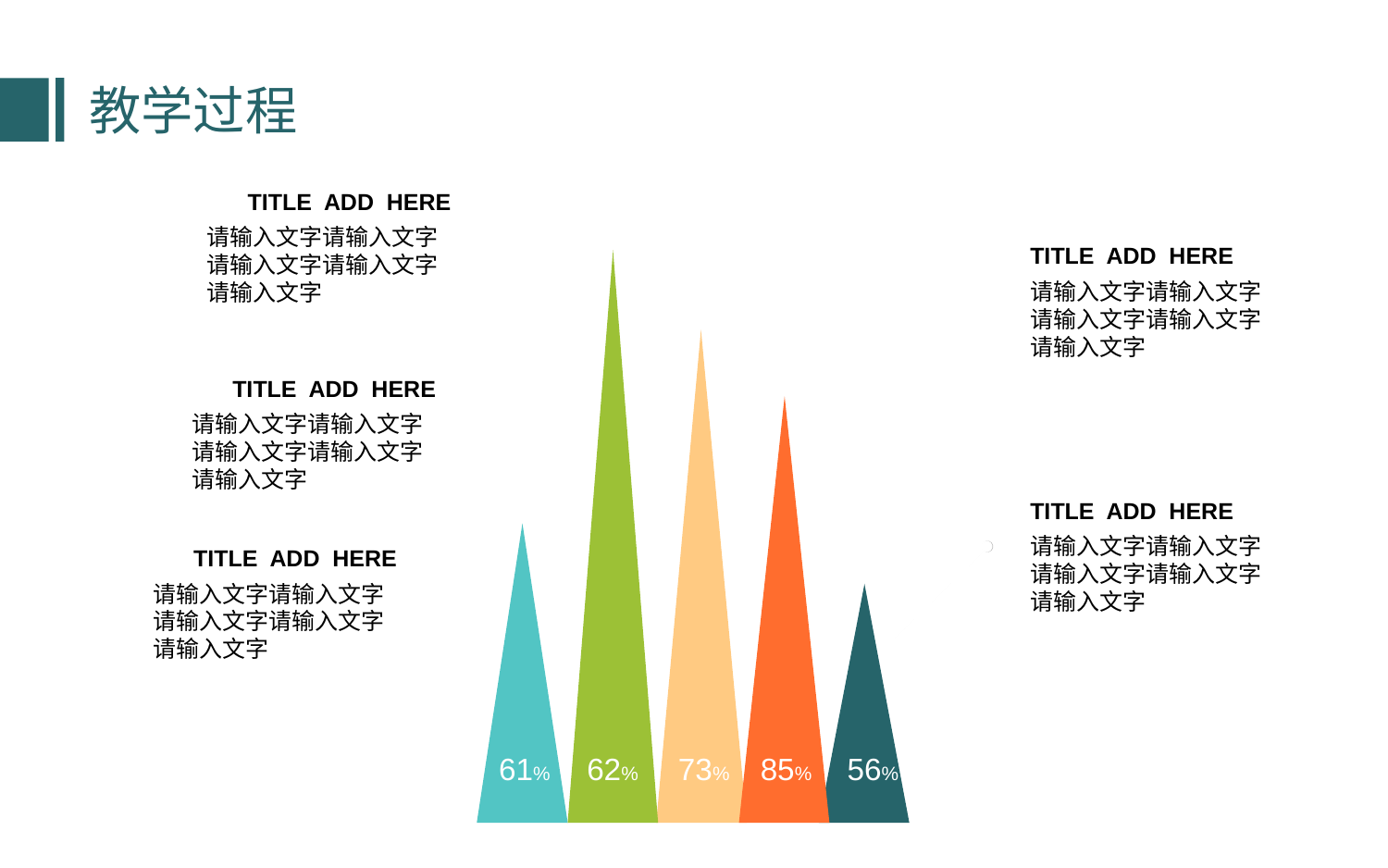

教学过程

TITLE  ADD  HERE
请输入文字请输入文字请输入文字请输入文字请输入文字

TITLE  ADD  HERE

请输入文字请输入文字请输入文字请输入文字请输入文字

TITLE  ADD  HERE

请输入文字请输入文字请输入文字请输入文字请输入文字

TITLE  ADD  HERE

请输入文字请输入文字请输入文字请输入文字请输入文字

TITLE  ADD  HERE

请输入文字请输入文字请输入文字请输入文字请输入文字

61%
62%
73%
85%
56%